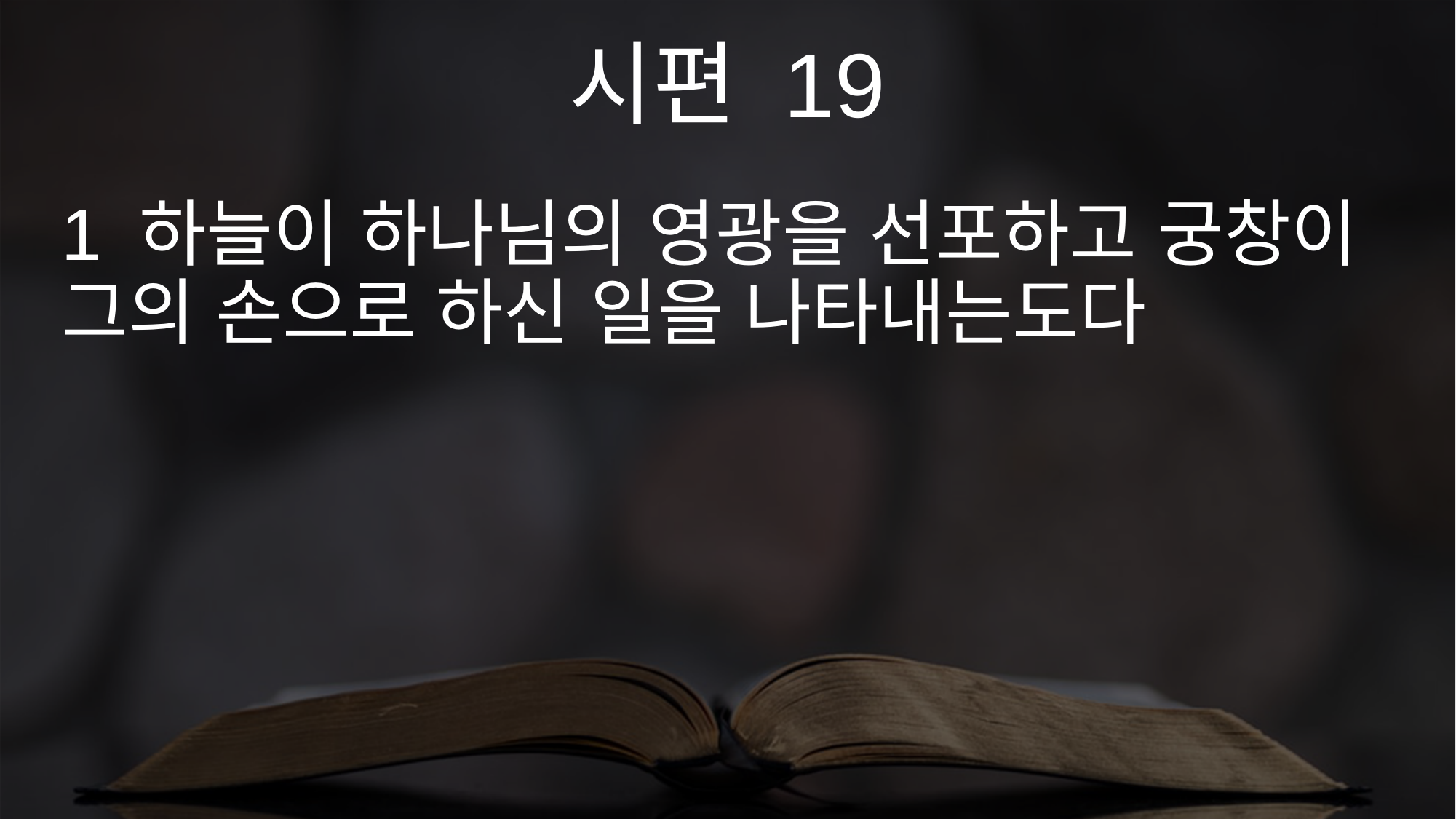

시편 19
1 하늘이 하나님의 영광을 선포하고 궁창이 그의 손으로 하신 일을 나타내는도다